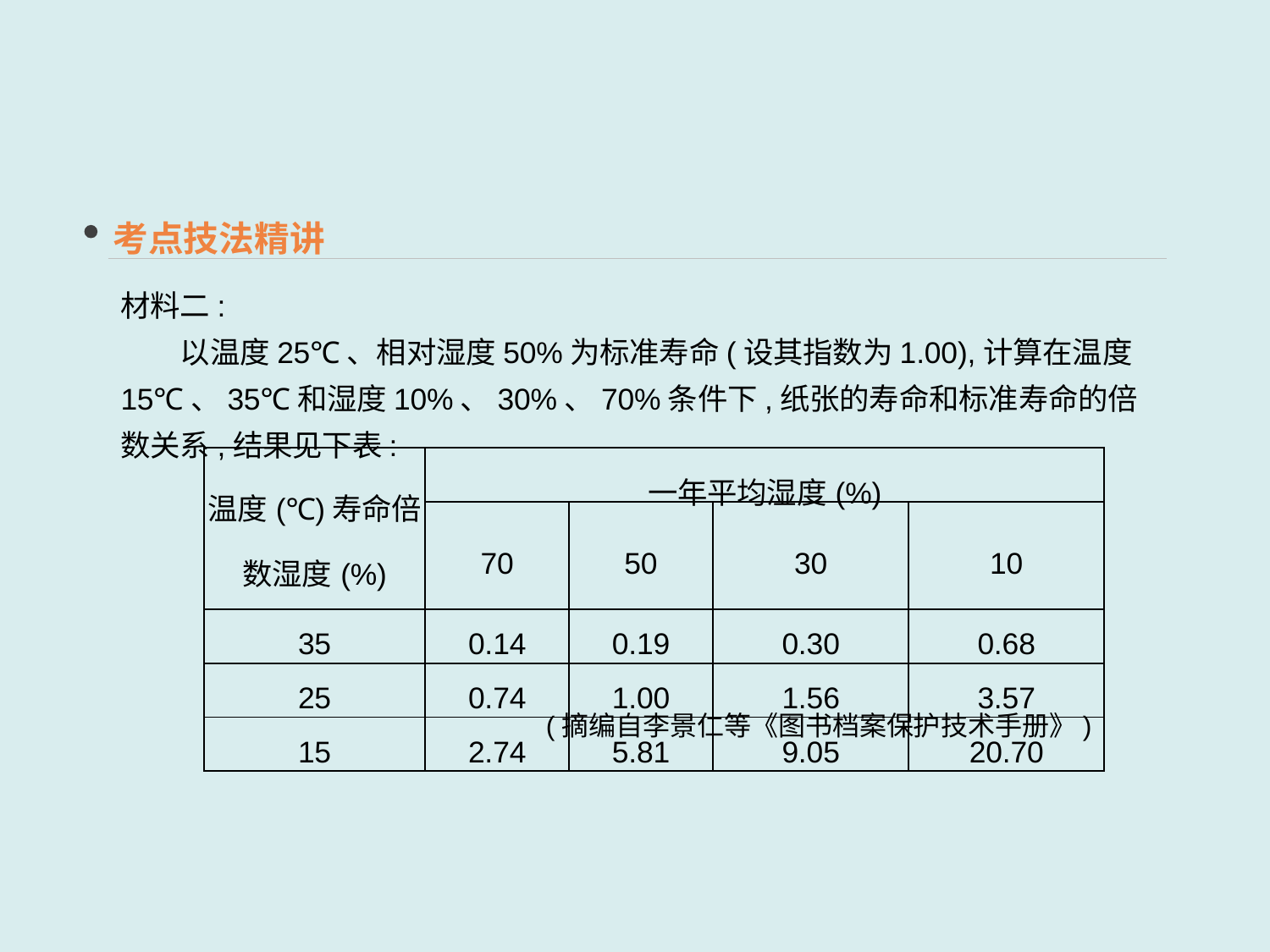

考点技法精讲

材料二:
　　以温度25℃、相对湿度50%为标准寿命(设其指数为1.00),计算在温度15℃、35℃和湿度10%、30%、70%条件下,纸张的寿命和标准寿命的倍数关系,结果见下表:

(摘编自李景仁等《图书档案保护技术手册》)

| 温度(℃)寿命倍数湿度(%) | 一年平均湿度(%) |  |  |  |
| --- | --- | --- | --- | --- |
|  | 70 | 50 | 30 | 10 |
| 35 | 0.14 | 0.19 | 0.30 | 0.68 |
| 25 | 0.74 | 1.00 | 1.56 | 3.57 |
| 15 | 2.74 | 5.81 | 9.05 | 20.70 |